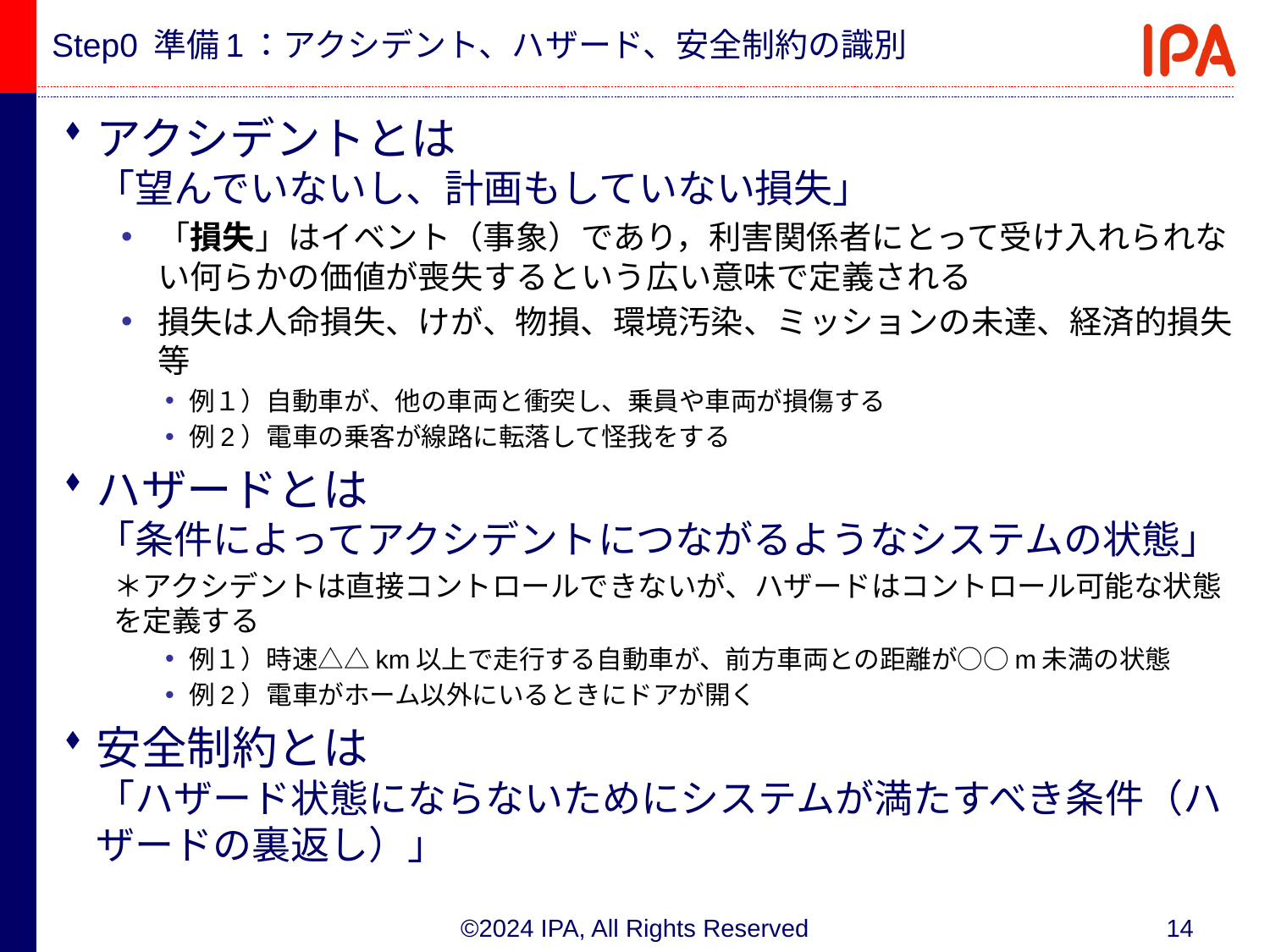

# Step0 準備1：アクシデント、ハザード、安全制約の識別
アクシデントとは
「望んでいないし、計画もしていない損失」
「損失」はイベント（事象）であり，利害関係者にとって受け入れられない何らかの価値が喪失するという広い意味で定義される
損失は人命損失、けが、物損、環境汚染、ミッションの未達、経済的損失等
例１）自動車が、他の車両と衝突し、乗員や車両が損傷する
例2）電車の乗客が線路に転落して怪我をする
ハザードとは
「条件によってアクシデントにつながるようなシステムの状態」
＊アクシデントは直接コントロールできないが、ハザードはコントロール可能な状態を定義する
例１）時速△△km以上で走行する自動車が、前方車両との距離が○○m未満の状態
例2）電車がホーム以外にいるときにドアが開く
安全制約とは
「ハザード状態にならないためにシステムが満たすべき条件（ハザードの裏返し）」
©2024 IPA, All Rights Reserved
14